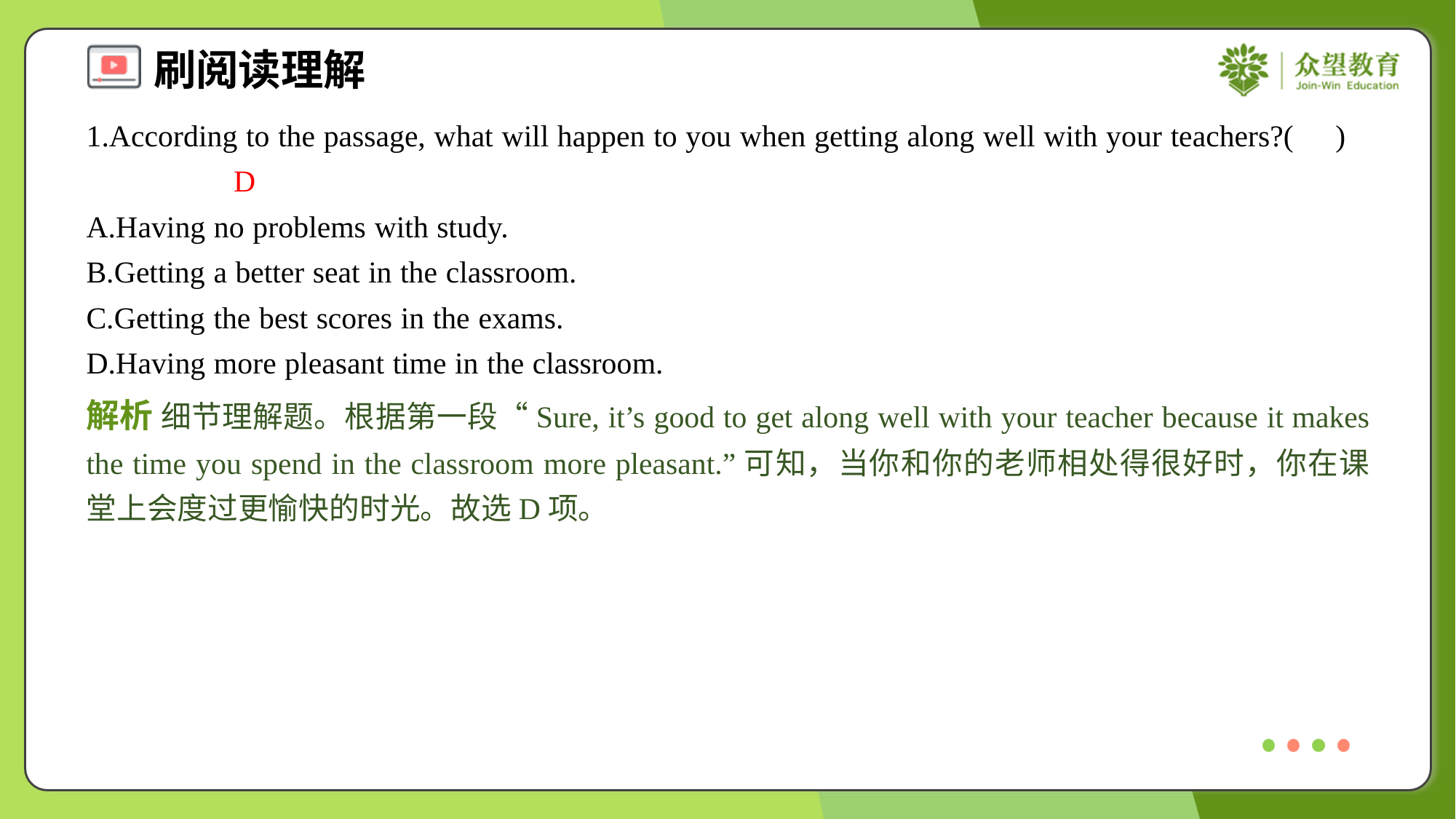

1.According to the passage, what will happen to you when getting along well with your teachers?(     )
D
A.Having no problems with study.
B.Getting a better seat in the classroom.
C.Getting the best scores in the exams.
D.Having more pleasant time in the classroom.
解析 细节理解题。根据第一段“Sure, it’s good to get along well with your teacher because it makes the time you spend in the classroom more pleasant.”可知，当你和你的老师相处得很好时，你在课堂上会度过更愉快的时光。故选D项。